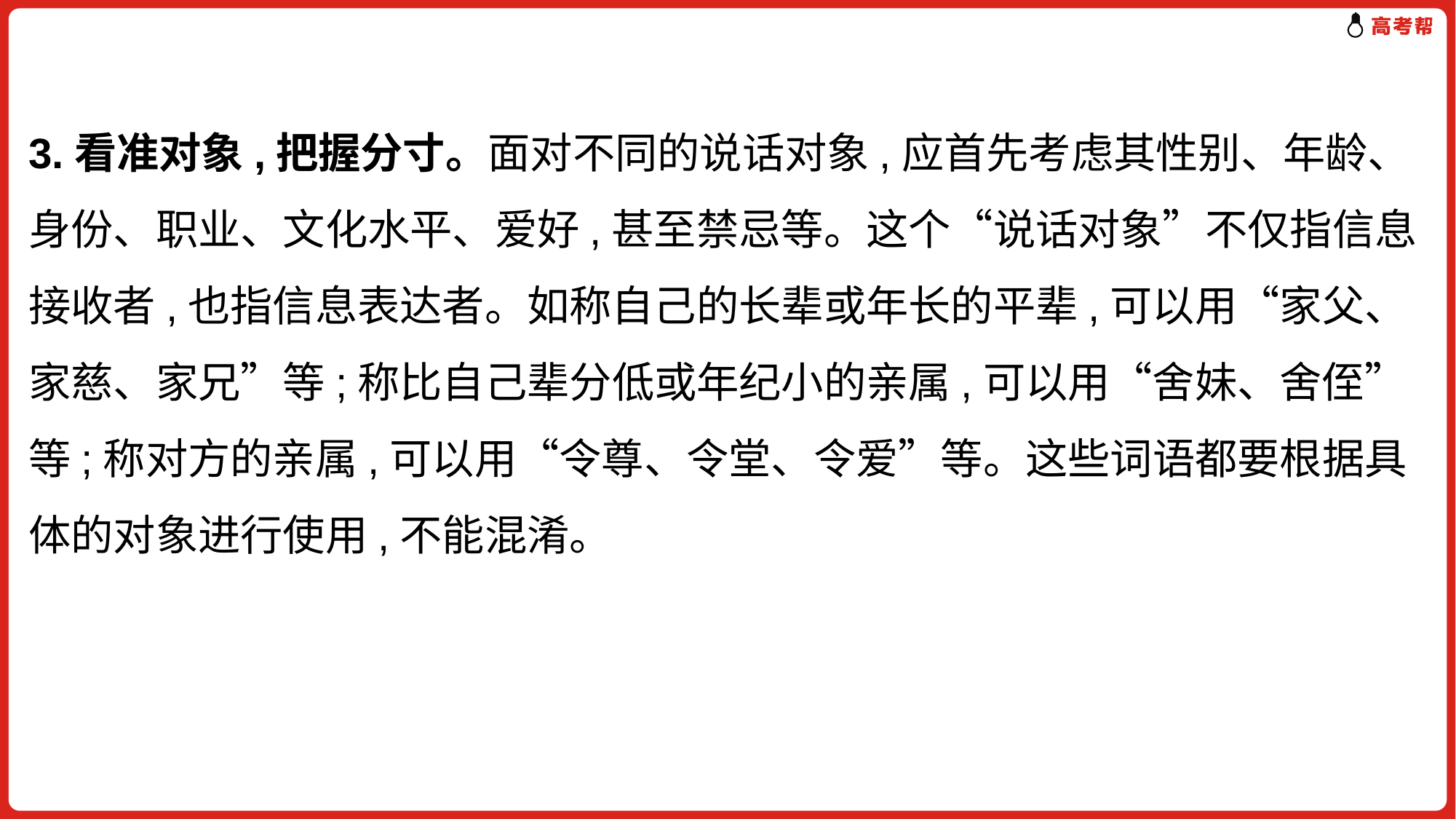

3.看准对象,把握分寸。面对不同的说话对象,应首先考虑其性别、年龄、身份、职业、文化水平、爱好,甚至禁忌等。这个“说话对象”不仅指信息接收者,也指信息表达者。如称自己的长辈或年长的平辈,可以用“家父、家慈、家兄”等;称比自己辈分低或年纪小的亲属,可以用“舍妹、舍侄”等;称对方的亲属,可以用“令尊、令堂、令爱”等。这些词语都要根据具体的对象进行使用,不能混淆。